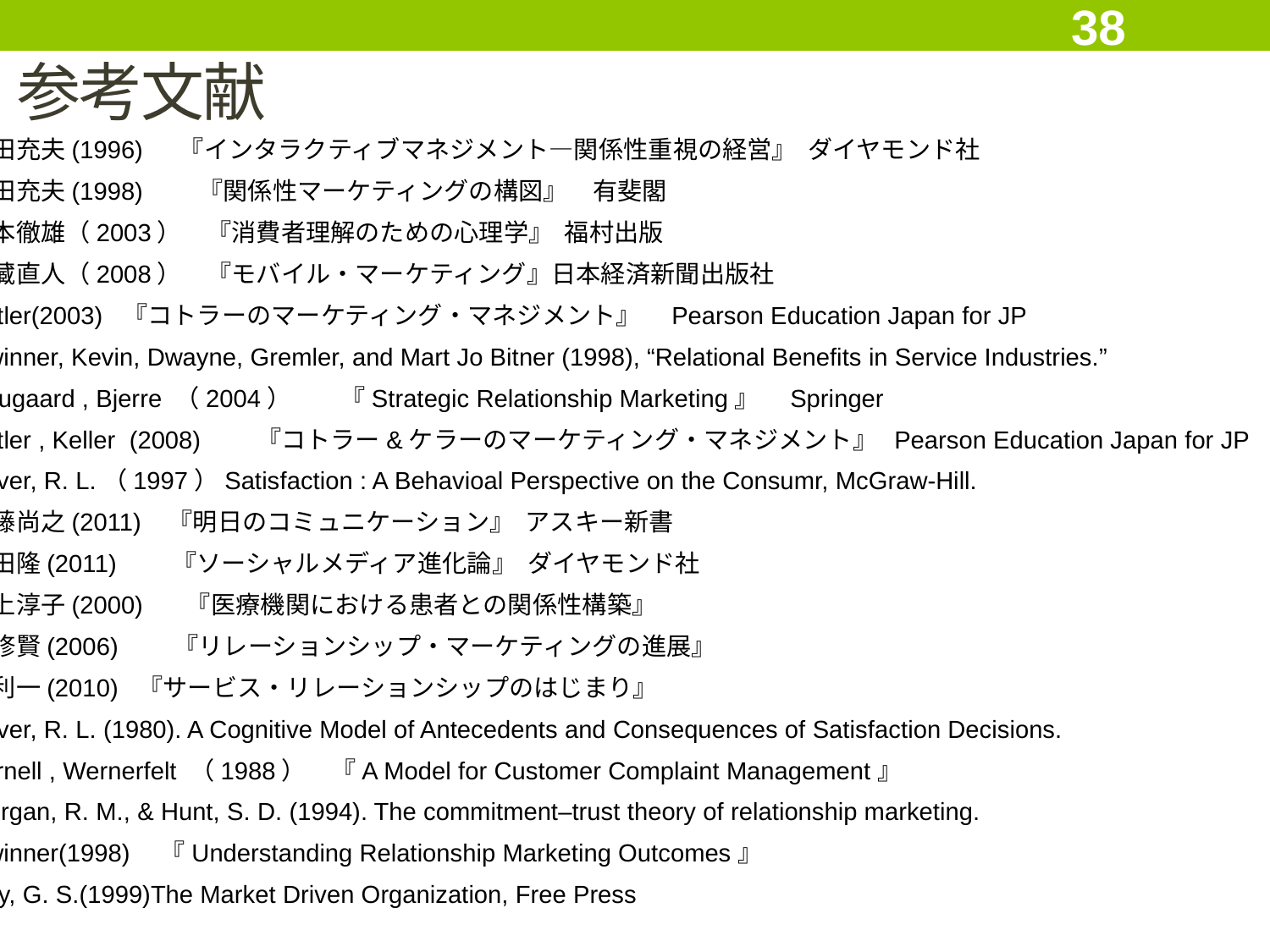

38
参考文献
和田充夫(1996)　 『インタラクティブマネジメント―関係性重視の経営』  ダイヤモンド社
和田充夫(1998)　　『関係性マーケティングの構図』　有斐閣
杉本徹雄（2003）　『消費者理解のための心理学』  福村出版
恩藏直人（2008）　『モバイル・マーケティング』日本経済新聞出版社
Kotler(2003)  『コトラーのマーケティング・マネジメント』　Pearson Education Japan for JP
Gwinner, Kevin, Dwayne, Gremler, and Mart Jo Bitner (1998), “Relational Benefits in Service Industries.”
Hougaard , Bjerre （2004）　　『Strategic Relationship Marketing』　Springer
Kotler , Keller  (2008)　　『コトラー&ケラーのマーケティング・マネジメント』  Pearson Education Japan for JP
Oliver, R. L.（1997）Satisfaction : A Behavioal Perspective on the Consumr, McGraw-Hill.
佐藤尚之(2011)   『明日のコミュニケーション』  アスキー新書
武田隆(2011)　　『ソーシャルメディア進化論』  ダイヤモンド社
井上淳子(2000) 　 『医療機関における患者との関係性構築』
朴修賢(2006)　　『リレーションシップ・マーケティングの進展』
東利一(2010)  『サービス・リレーションシップのはじまり』
Oliver, R. L. (1980). A Cognitive Model of Antecedents and Consequences of Satisfaction Decisions.
Fornell , Wernerfelt （1988）　『A Model for Customer Complaint Management』
Morgan, R. M., & Hunt, S. D. (1994). The commitment–trust theory of relationship marketing.
Gwinner(1998)　『Understanding Relationship Marketing Outcomes』
Day, G. S.(1999)The Market Driven Organization, Free Press